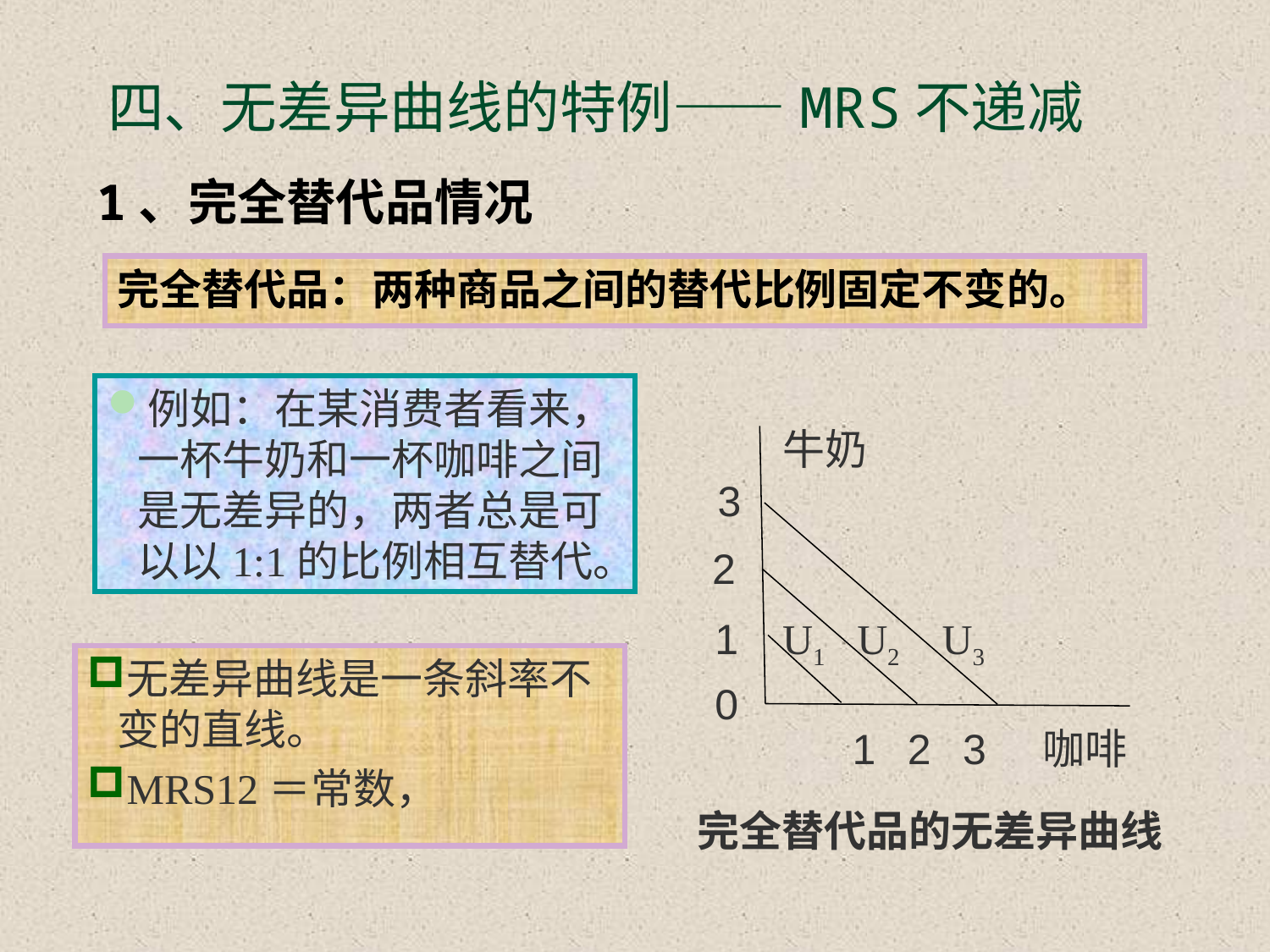

# 四、无差异曲线的特例——MRS不递减
1、完全替代品情况
完全替代品：两种商品之间的替代比例固定不变的。
例如：在某消费者看来，一杯牛奶和一杯咖啡之间是无差异的，两者总是可以以1:1的比例相互替代。
牛奶

3

2

U1   U2    U3
1

0

1   2   3
咖啡
完全替代品的无差异曲线
无差异曲线是一条斜率不变的直线。
MRS12＝常数，